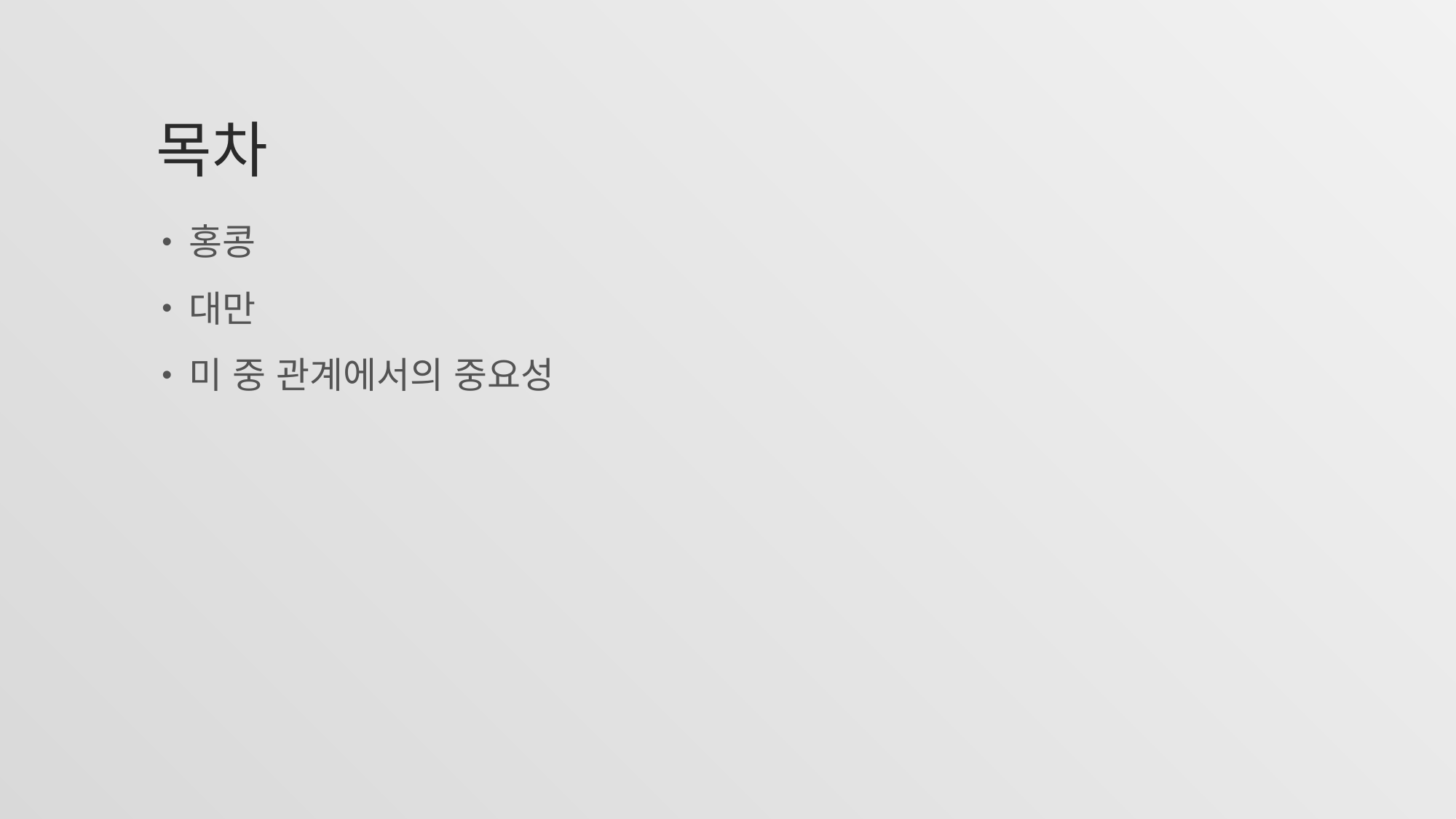

# 목차
홍콩
대만
미 중 관계에서의 중요성